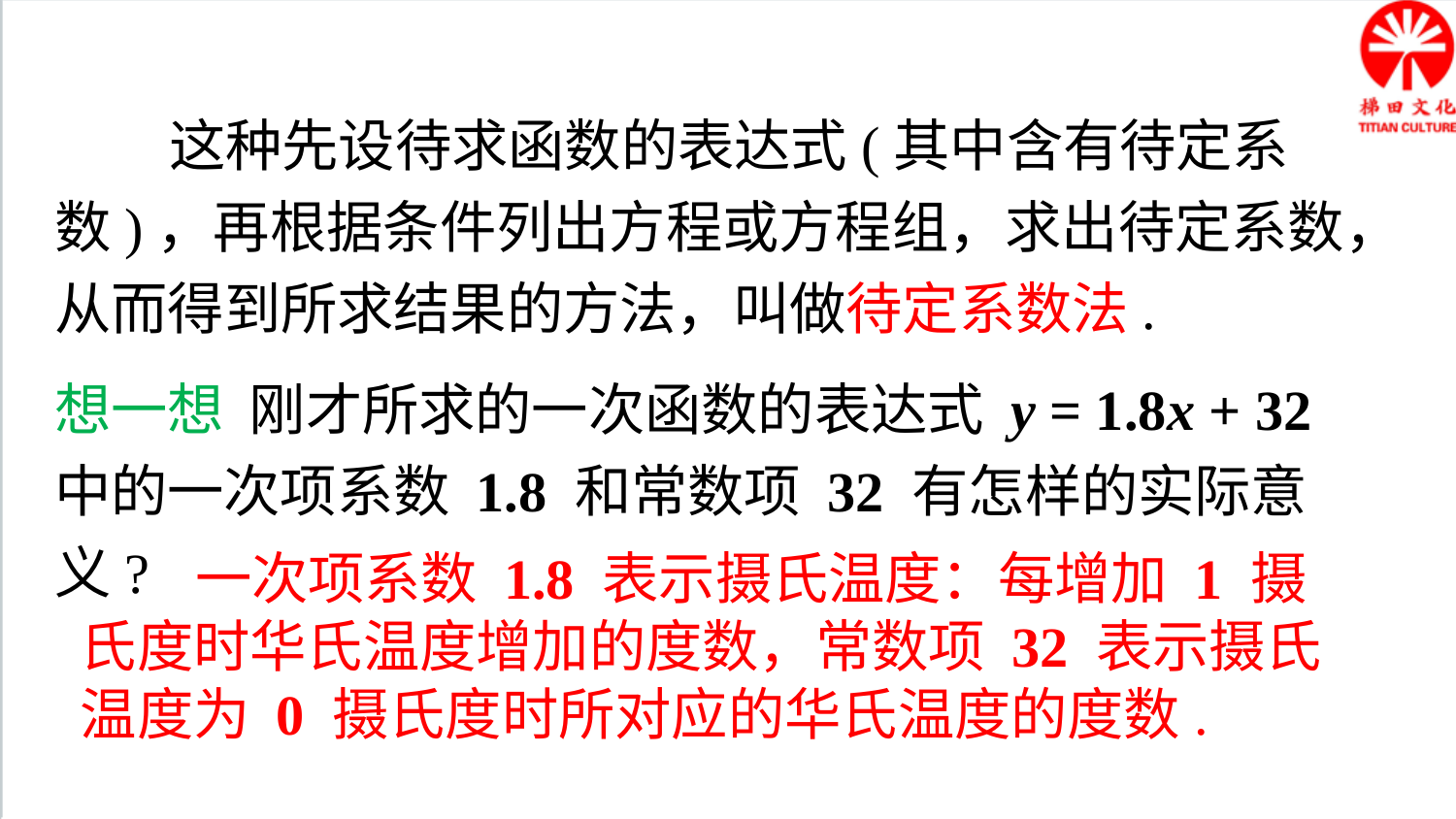

知识要点
        这种先设待求函数的表达式(其中含有待定系数)，再根据条件列出方程或方程组，求出待定系数，从而得到所求结果的方法，叫做待定系数法.
想一想  刚才所求的一次函数的表达式 y = 1.8x + 32中的一次项系数 1.8 和常数项 32 有怎样的实际意义?
        一次项系数 1.8 表示摄氏温度：每增加 1 摄氏度时华氏温度增加的度数，常数项 32 表示摄氏温度为 0 摄氏度时所对应的华氏温度的度数.